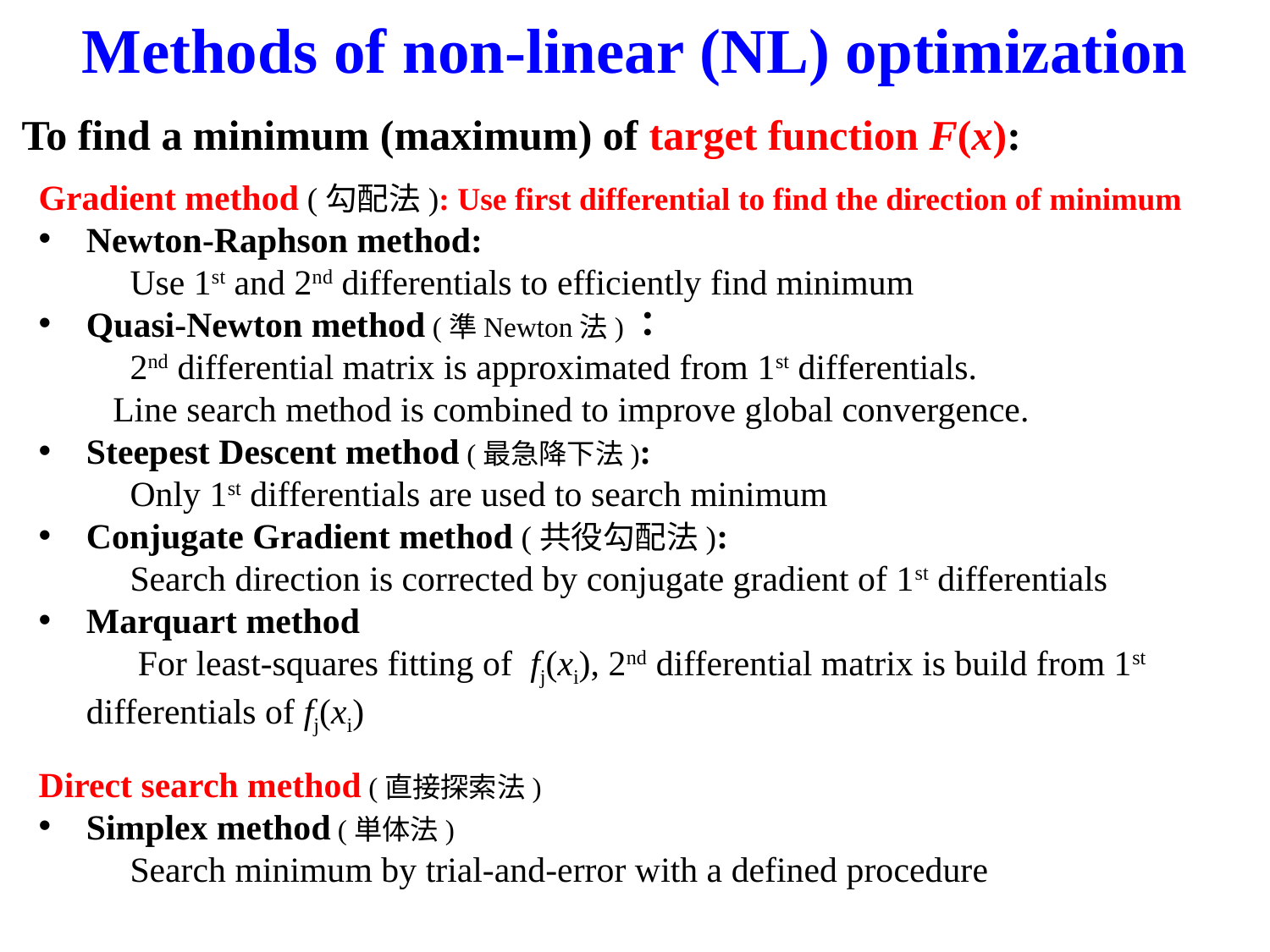

Methods of non-linear (NL) optimization
To find a minimum (maximum) of target function F(x):
Gradient method (勾配法): Use first differential to find the direction of minimum
Newton-Raphson method:
　Use 1st and 2nd differentials to efficiently find minimum
Quasi-Newton method (準Newton法)：
　2nd differential matrix is approximated from 1st differentials.
   Line search method is combined to improve global convergence.
Steepest Descent method (最急降下法):
　Only 1st differentials are used to search minimum
Conjugate Gradient method (共役勾配法):
　Search direction is corrected by conjugate gradient of 1st differentials
Marquart method
　 For least-squares fitting of  fj(xi), 2nd differential matrix is build from 1st differentials of fj(xi)

Direct search method (直接探索法)
Simplex method (単体法)
　Search minimum by trial-and-error with a defined procedure